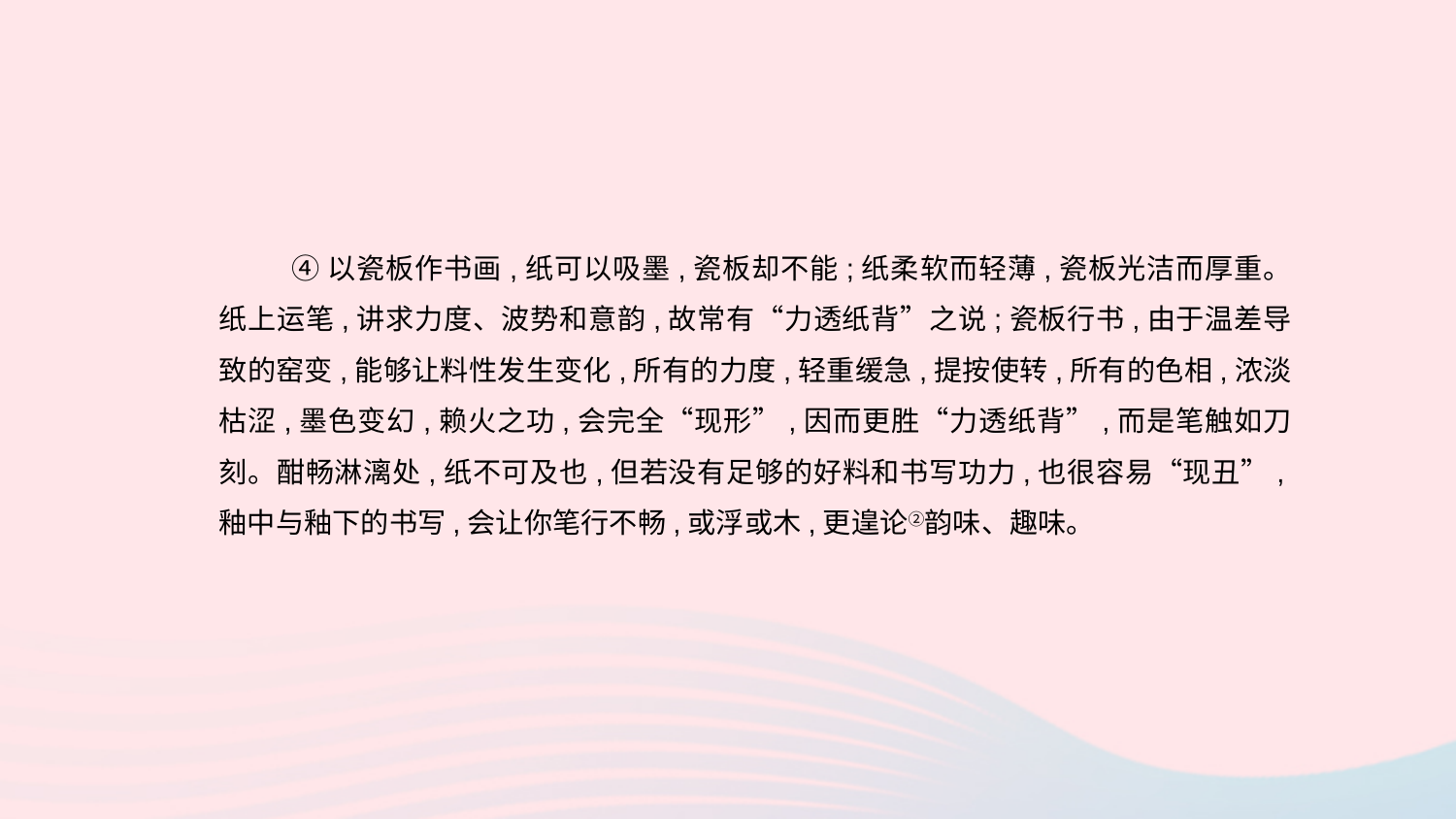

④以瓷板作书画,纸可以吸墨,瓷板却不能;纸柔软而轻薄,瓷板光洁而厚重。纸上运笔,讲求力度、波势和意韵,故常有“力透纸背”之说;瓷板行书,由于温差导致的窑变,能够让料性发生变化,所有的力度,轻重缓急,提按使转,所有的色相,浓淡枯涩,墨色变幻,赖火之功,会完全“现形”,因而更胜“力透纸背”,而是笔触如刀刻。酣畅淋漓处,纸不可及也,但若没有足够的好料和书写功力,也很容易“现丑”,釉中与釉下的书写,会让你笔行不畅,或浮或木,更遑论②韵味、趣味。